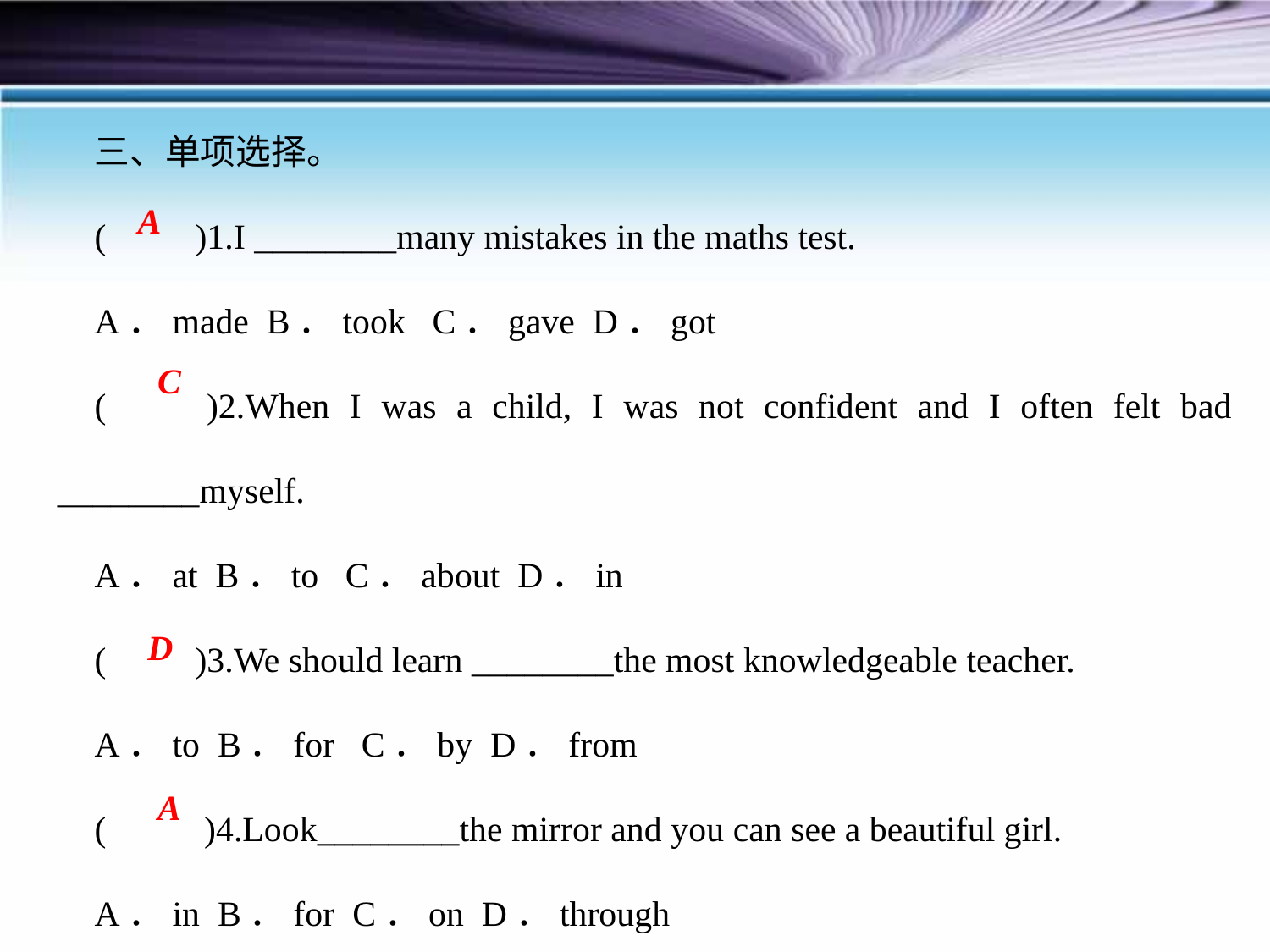

三、单项选择。
(          )1.I ________many mistakes in the maths test.
A．made  B．took   C．gave  D．got
(     )2.When I was a child, I was not confident and I often felt bad ________myself.
A．at  B．to   C．about  D．in
(          )3.We should learn ________the most knowledgeable teacher.
A．to  B．for   C．by  D．from
(           )4.Look________the mirror and you can see a beautiful girl.
A．in  B．for  C．on  D．through
A
C
D
A